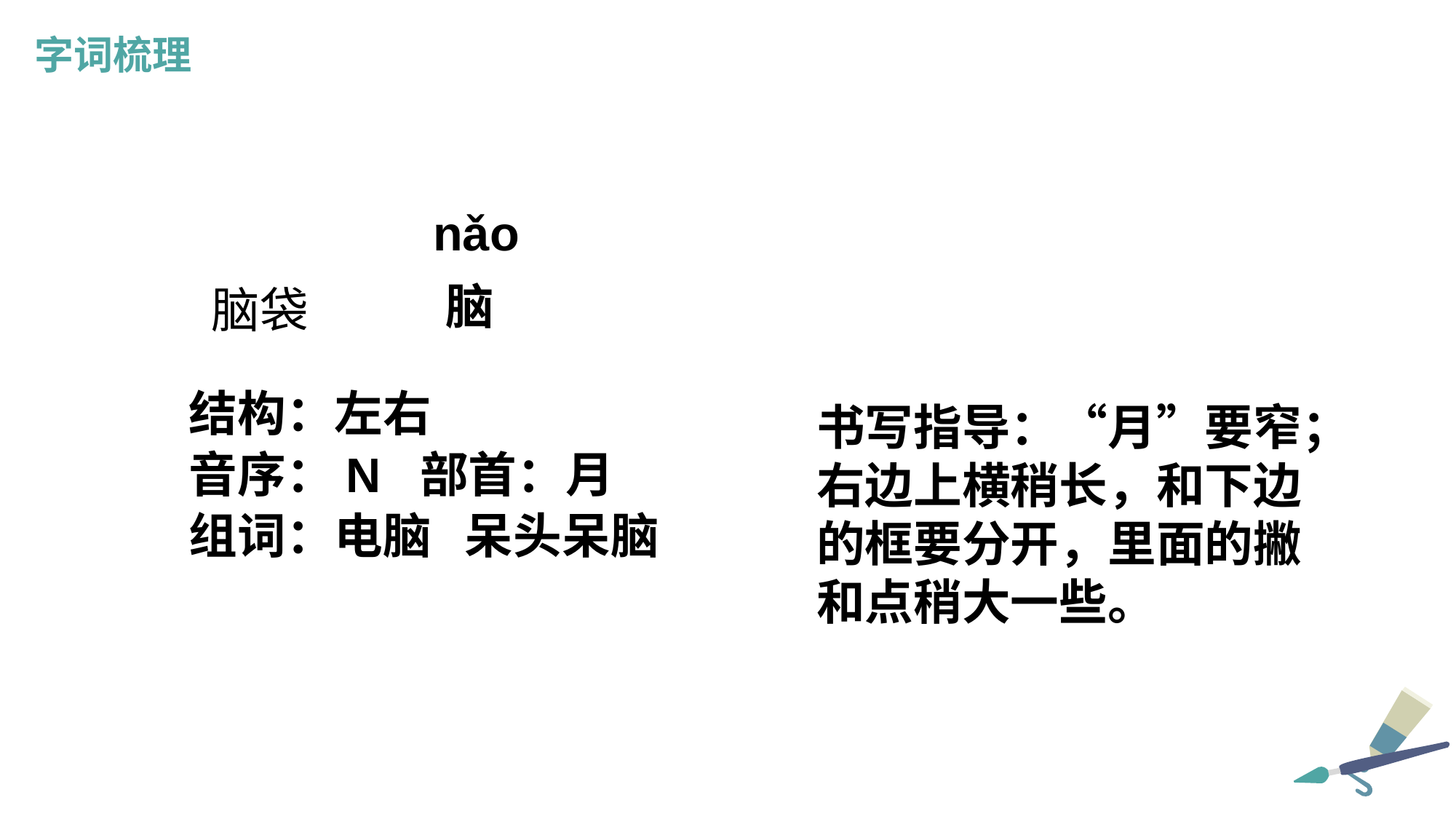

字词梳理
nǎo
脑
脑袋
结构：左右
书写指导：“月”要窄；右边上横稍长，和下边的框要分开，里面的撇和点稍大一些。
音序：N  部首：月
组词：电脑   呆头呆脑